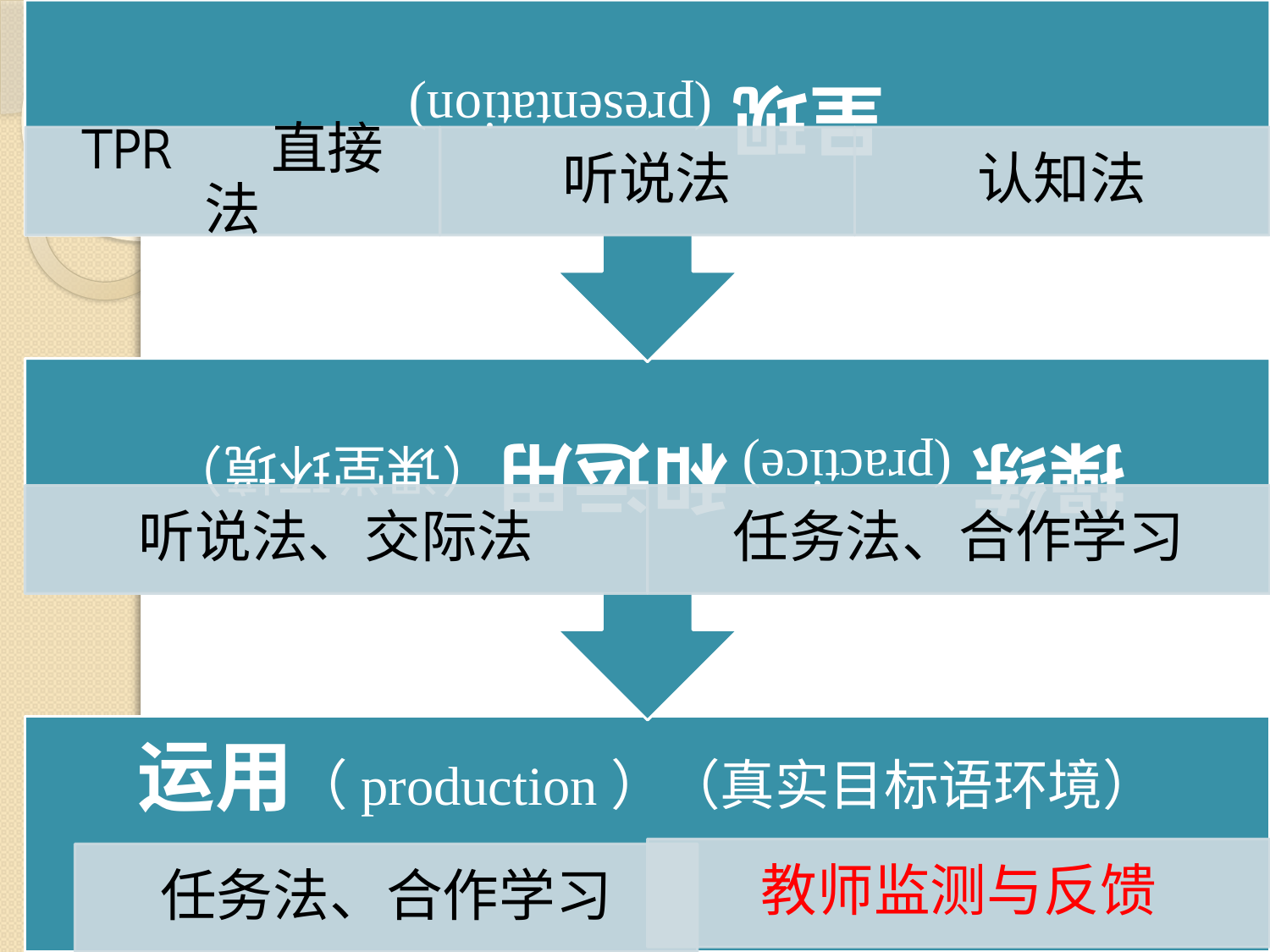

运用（production）（真实目标语环境）
任务法、合作学习
教师监测与反馈
操练(practice)和运用（课堂环境）
听说法、交际法
任务法、合作学习
呈现(presentation)
TPR     直接法
听说法
认知法
#